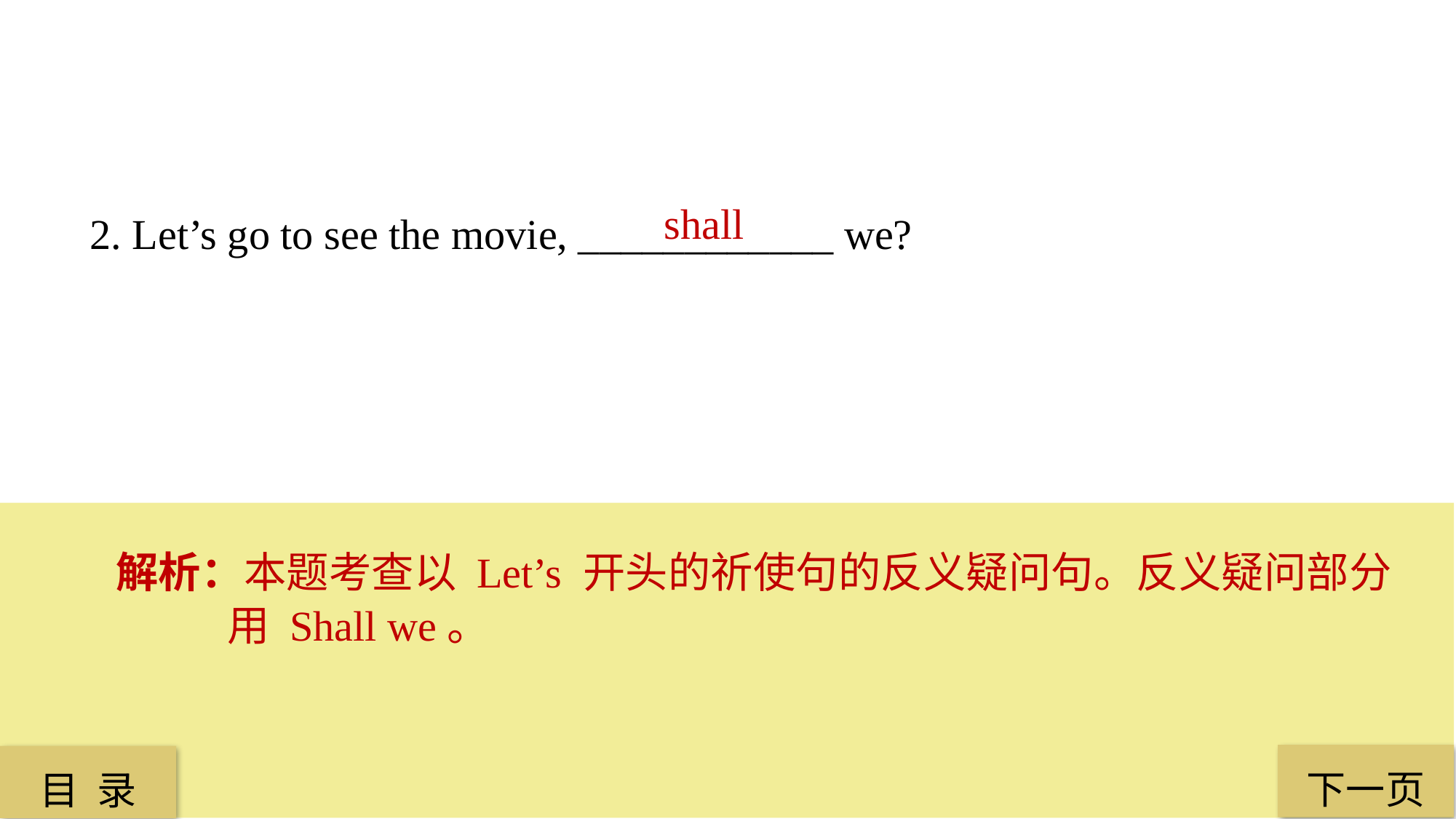

shall
2. Let’s go to see the movie, ____________ we?
解析：本题考查以 Let’s 开头的祈使句的反义疑问句。反义疑问部分用 Shall we。